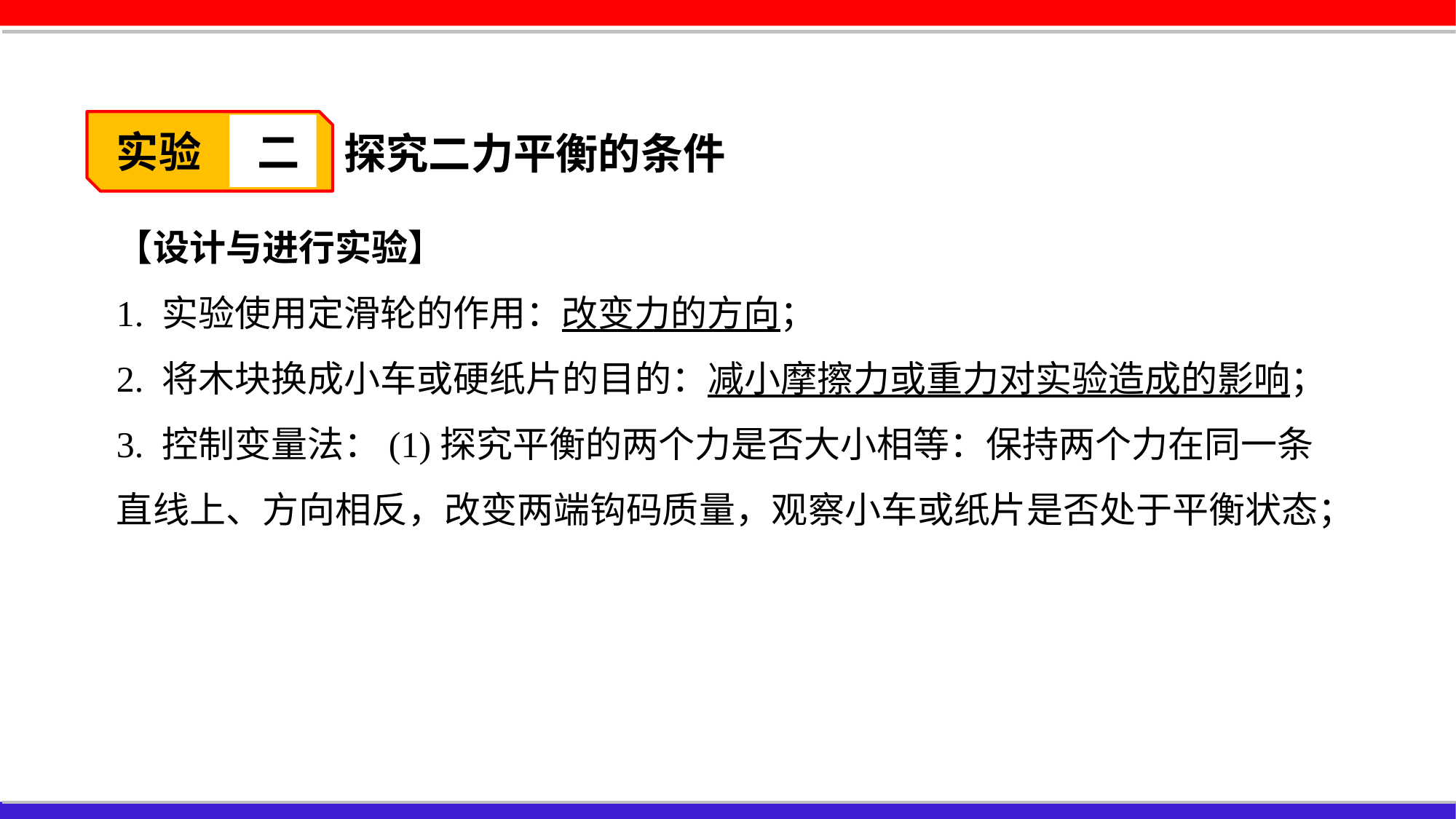

探究二力平衡的条件
实验
二

【设计与进行实验】
1. 实验使用定滑轮的作用：改变力的方向；
2. 将木块换成小车或硬纸片的目的：减小摩擦力或重力对实验造成的影响；
3. 控制变量法：(1)探究平衡的两个力是否大小相等：保持两个力在同一条直线上、方向相反，改变两端钩码质量，观察小车或纸片是否处于平衡状态；